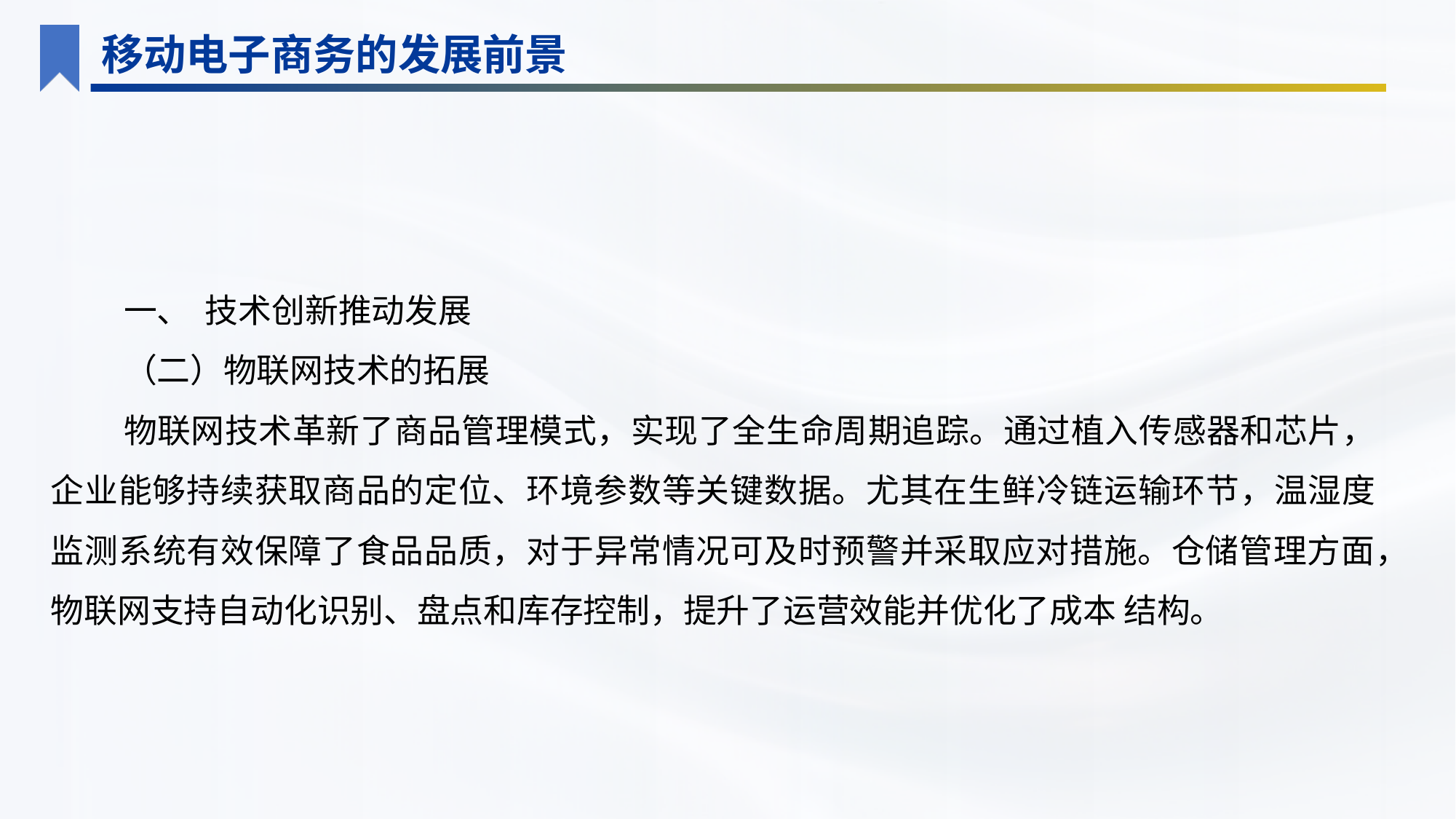

移动电子商务的发展前景
一、  技术创新推动发展
（二）物联网技术的拓展
物联网技术革新了商品管理模式，实现了全生命周期追踪。通过植入传感器和芯片，企业能够持续获取商品的定位、环境参数等关键数据。尤其在生鲜冷链运输环节，温湿度监测系统有效保障了食品品质，对于异常情况可及时预警并采取应对措施。仓储管理方面，物联网支持自动化识别、盘点和库存控制，提升了运营效能并优化了成本 结构。